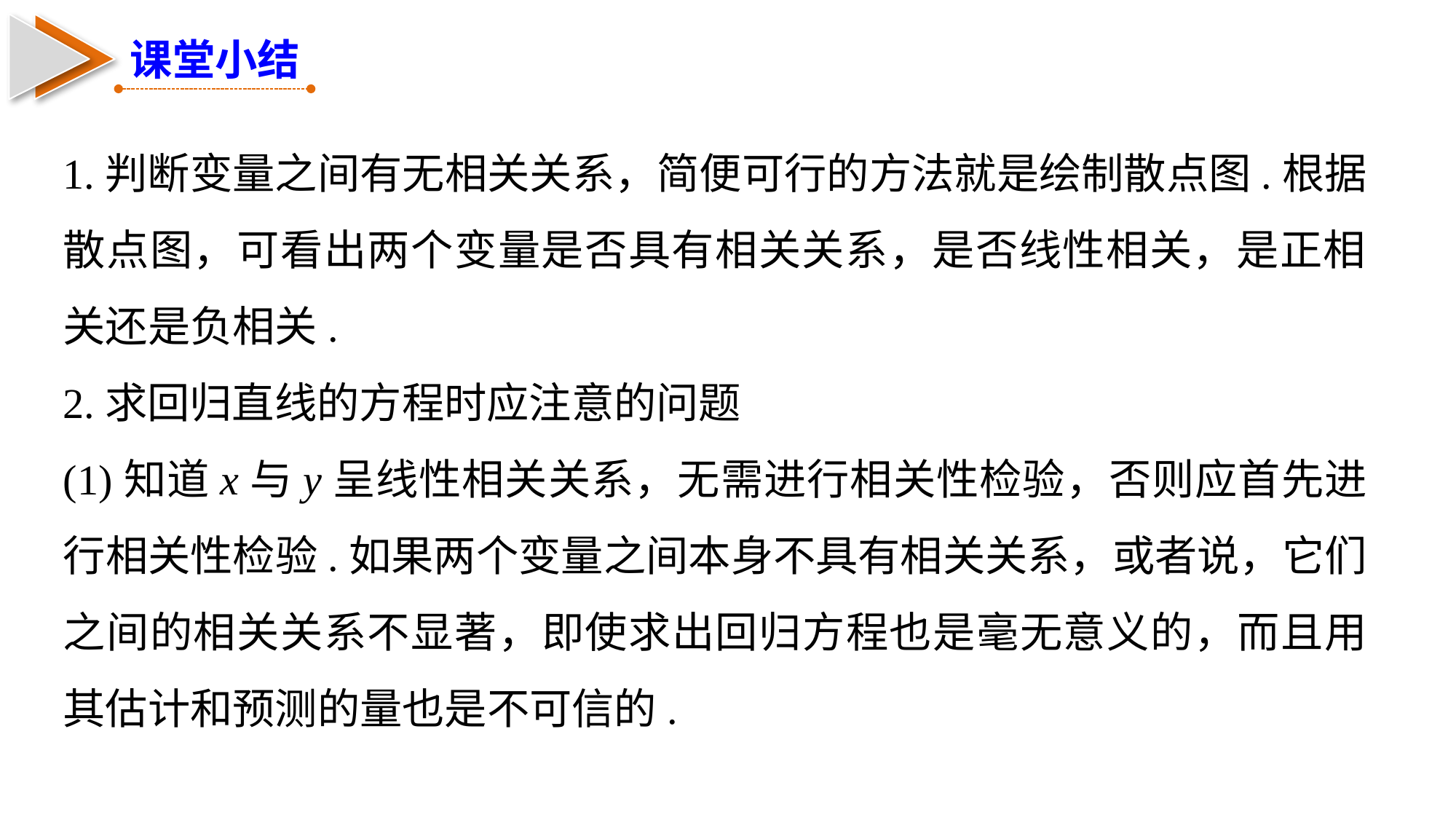

课堂小结
1.判断变量之间有无相关关系，简便可行的方法就是绘制散点图.根据散点图，可看出两个变量是否具有相关关系，是否线性相关，是正相关还是负相关.
2.求回归直线的方程时应注意的问题
(1)知道x与y呈线性相关关系，无需进行相关性检验，否则应首先进行相关性检验.如果两个变量之间本身不具有相关关系，或者说，它们之间的相关关系不显著，即使求出回归方程也是毫无意义的，而且用其估计和预测的量也是不可信的.